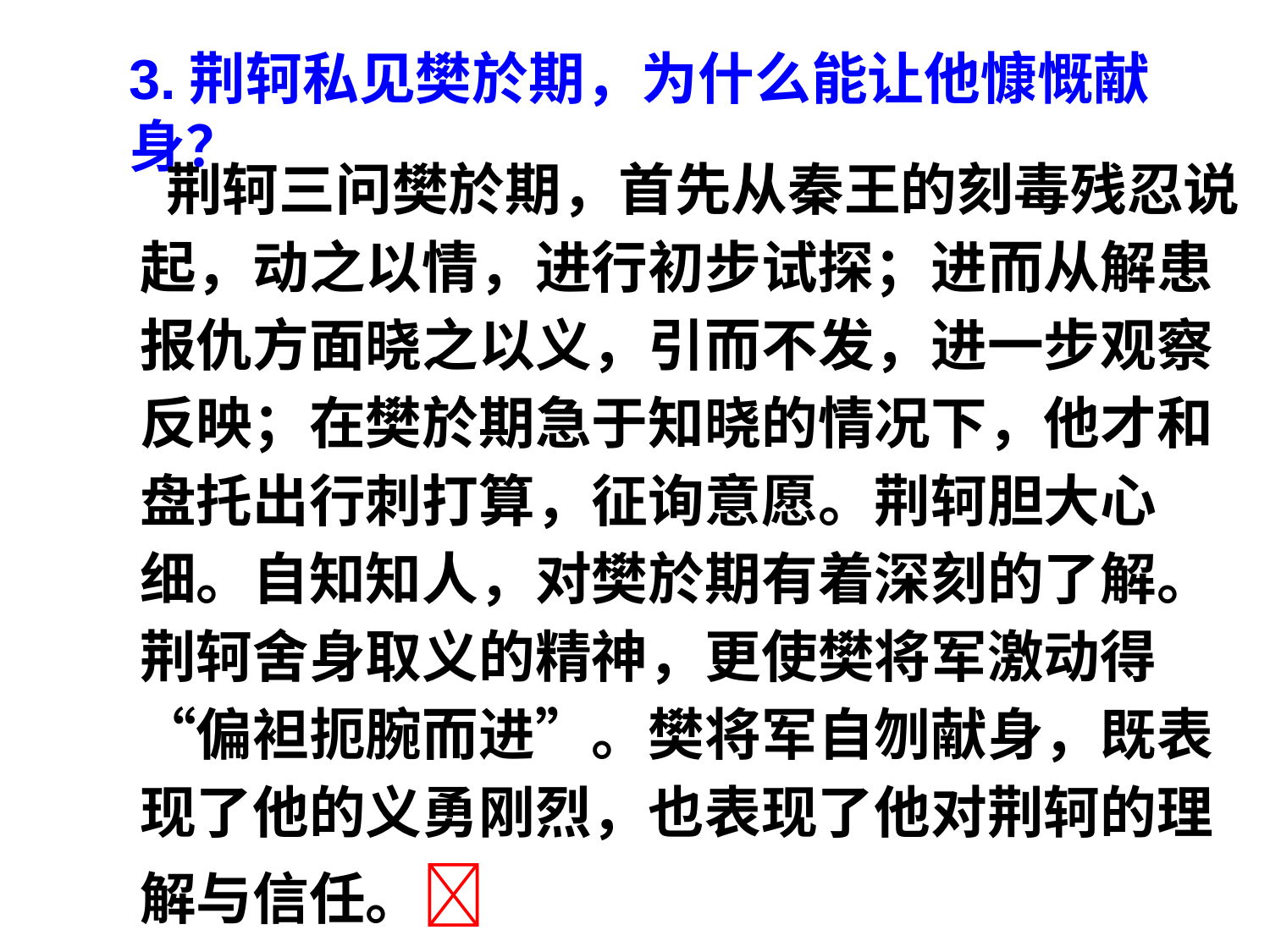

# 3.荆轲私见樊於期，为什么能让他慷慨献身？
 荆轲三问樊於期，首先从秦王的刻毒残忍说起，动之以情，进行初步试探；进而从解患报仇方面晓之以义，引而不发，进一步观察反映；在樊於期急于知晓的情况下，他才和盘托出行刺打算，征询意愿。荆轲胆大心细。自知知人，对樊於期有着深刻的了解。荆轲舍身取义的精神，更使樊将军激动得“偏袒扼腕而进”。樊将军自刎献身，既表现了他的义勇刚烈，也表现了他对荆轲的理解与信任。⊗